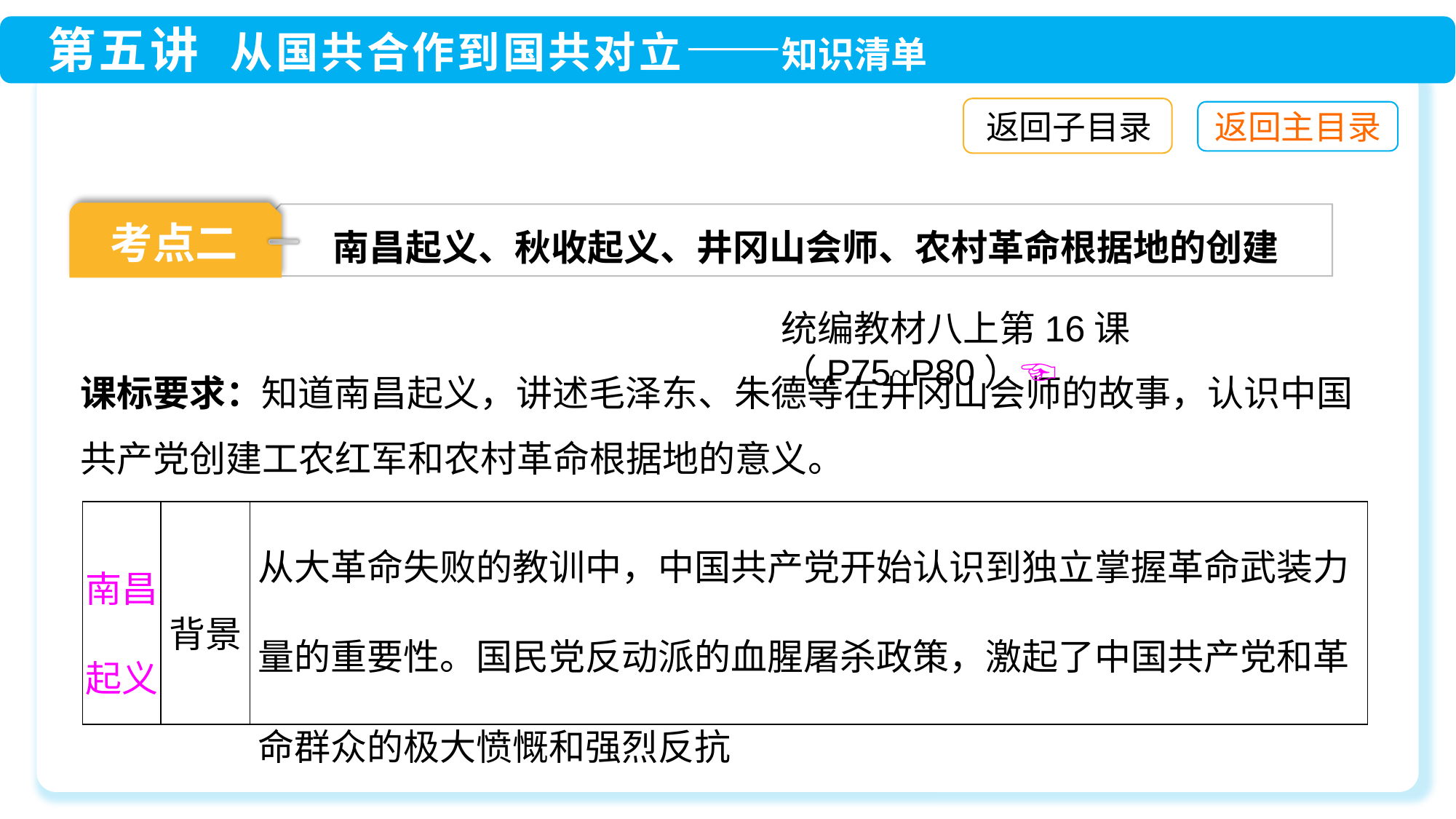

返回子目录
考点二

南昌起义、秋收起义、井冈山会师、农村革命根据地的创建

统编教材八上第16课（P75~P80）☜
课标要求：知道南昌起义，讲述毛泽东、朱德等在井冈山会师的故事，认识中国共产党创建工农红军和农村革命根据地的意义。
| 南昌起义 | 背景 | 从大革命失败的教训中，中国共产党开始认识到独立掌握革命武装力量的重要性。国民党反动派的血腥屠杀政策，激起了中国共产党和革命群众的极大愤慨和强烈反抗 |
| --- | --- | --- |